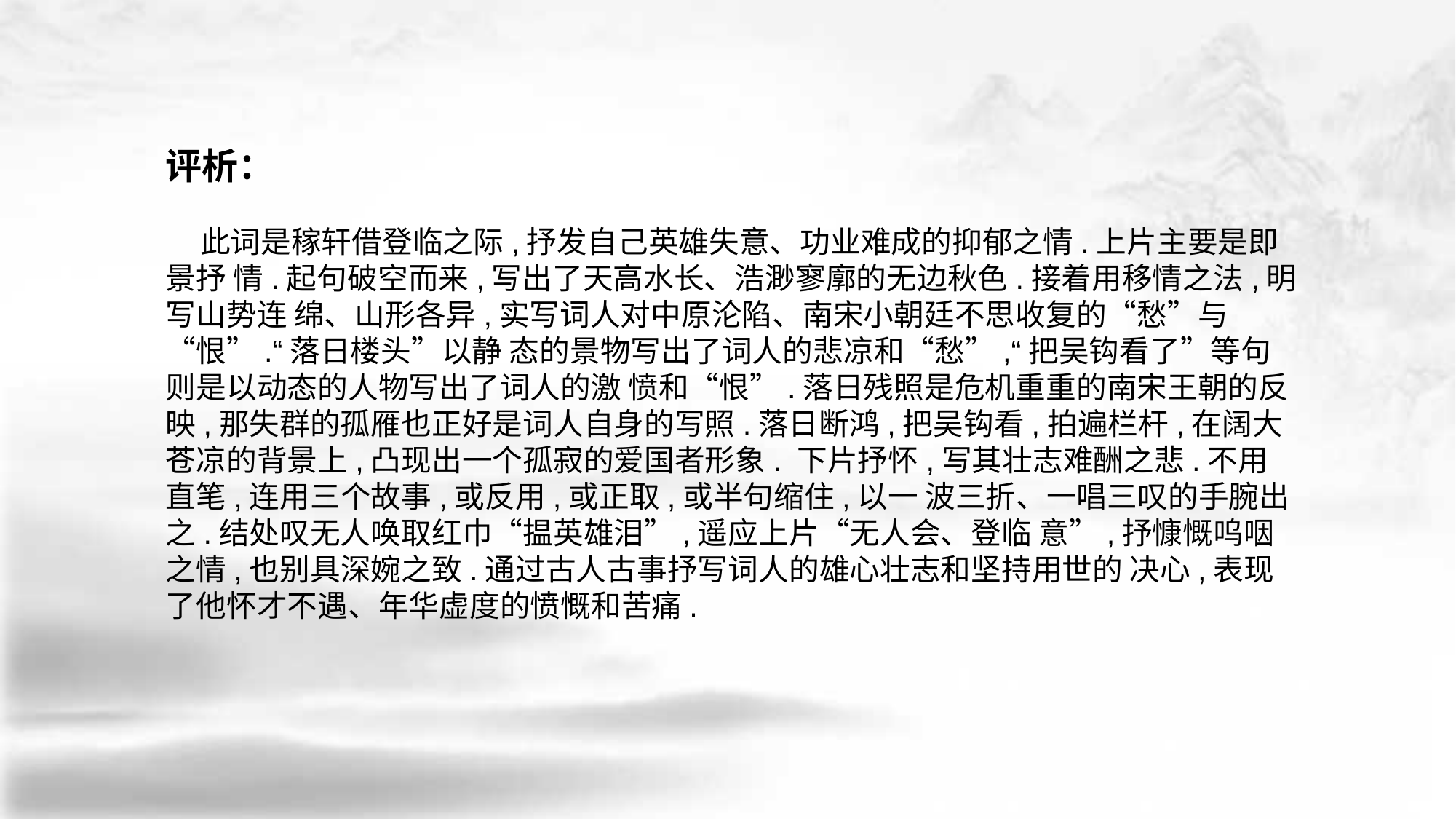

评析：

    此词是稼轩借登临之际,抒发自己英雄失意、功业难成的抑郁之情.上片主要是即景抒 情.起句破空而来,写出了天高水长、浩渺寥廓的无边秋色.接着用移情之法,明写山势连 绵、山形各异,实写词人对中原沦陷、南宋小朝廷不思收复的“愁”与“恨”.“落日楼头”以静 态的景物写出了词人的悲凉和“愁”,“把吴钩看了”等句则是以动态的人物写出了词人的激 愤和“恨”.落日残照是危机重重的南宋王朝的反映,那失群的孤雁也正好是词人自身的写照.落日断鸿,把吴钩看,拍遍栏杆,在阔大苍凉的背景上,凸现出一个孤寂的爱国者形象. 下片抒怀,写其壮志难酬之悲.不用直笔,连用三个故事,或反用,或正取,或半句缩住,以一 波三折、一唱三叹的手腕出之.结处叹无人唤取红巾“揾英雄泪”,遥应上片“无人会、登临 意”,抒慷慨呜咽之情,也别具深婉之致.通过古人古事抒写词人的雄心壮志和坚持用世的 决心,表现了他怀才不遇、年华虚度的愤慨和苦痛.